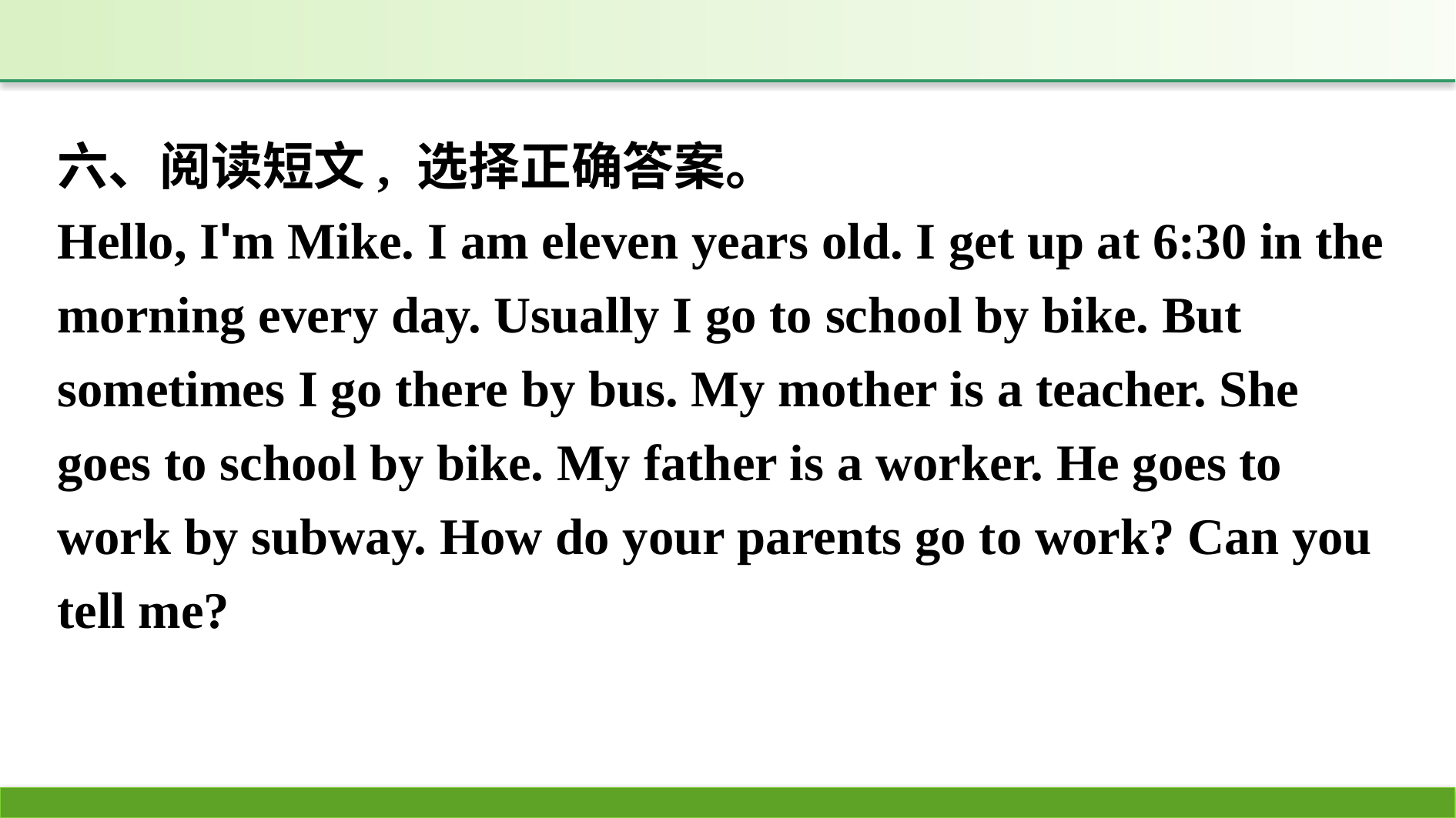

六、阅读短文, 选择正确答案。
Hello, I'm Mike. I am eleven years old. I get up at 6:30 in the morning every day. Usually I go to school by bike. But sometimes I go there by bus. My mother is a teacher. She goes to school by bike. My father is a worker. He goes to work by subway. How do your parents go to work? Can you tell me?